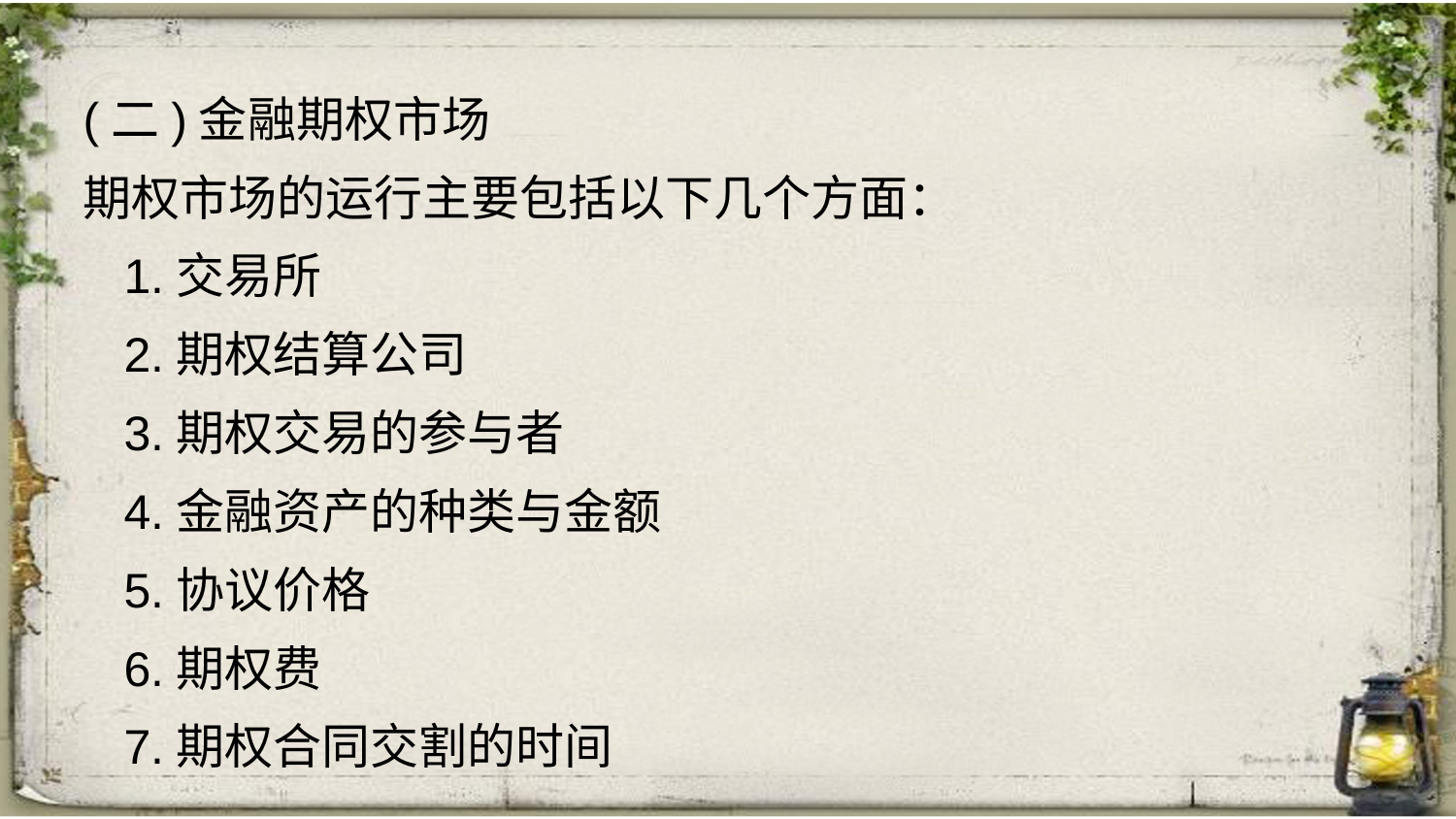

(二)金融期权市场
期权市场的运行主要包括以下几个方面：
   1.交易所
   2.期权结算公司
   3.期权交易的参与者
   4.金融资产的种类与金额
   5.协议价格
   6.期权费
   7.期权合同交割的时间